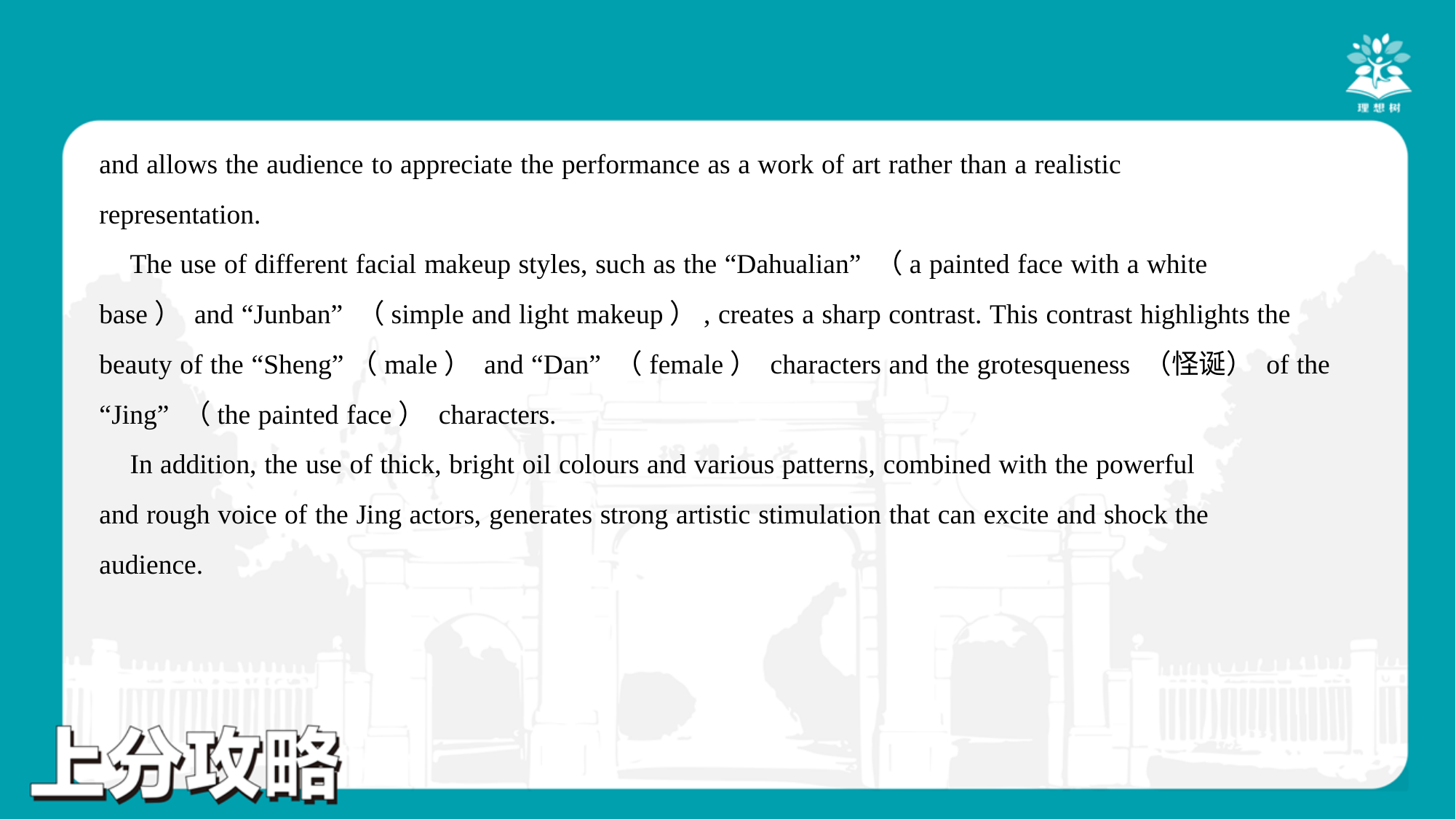

and allows the audience to appreciate the performance as a work of art rather than a realistic
representation.
    The use of different facial makeup styles, such as the “Dahualian” （a painted face with a white
base） and “Junban” （simple and light makeup）, creates a sharp contrast. This contrast highlights the
beauty of the “Sheng”（male） and “Dan” （female） characters and the grotesqueness （怪诞） of the
“Jing” （the painted face） characters.
    In addition, the use of thick, bright oil colours and various patterns, combined with the powerful
and rough voice of the Jing actors, generates strong artistic stimulation that can excite and shock the
audience.